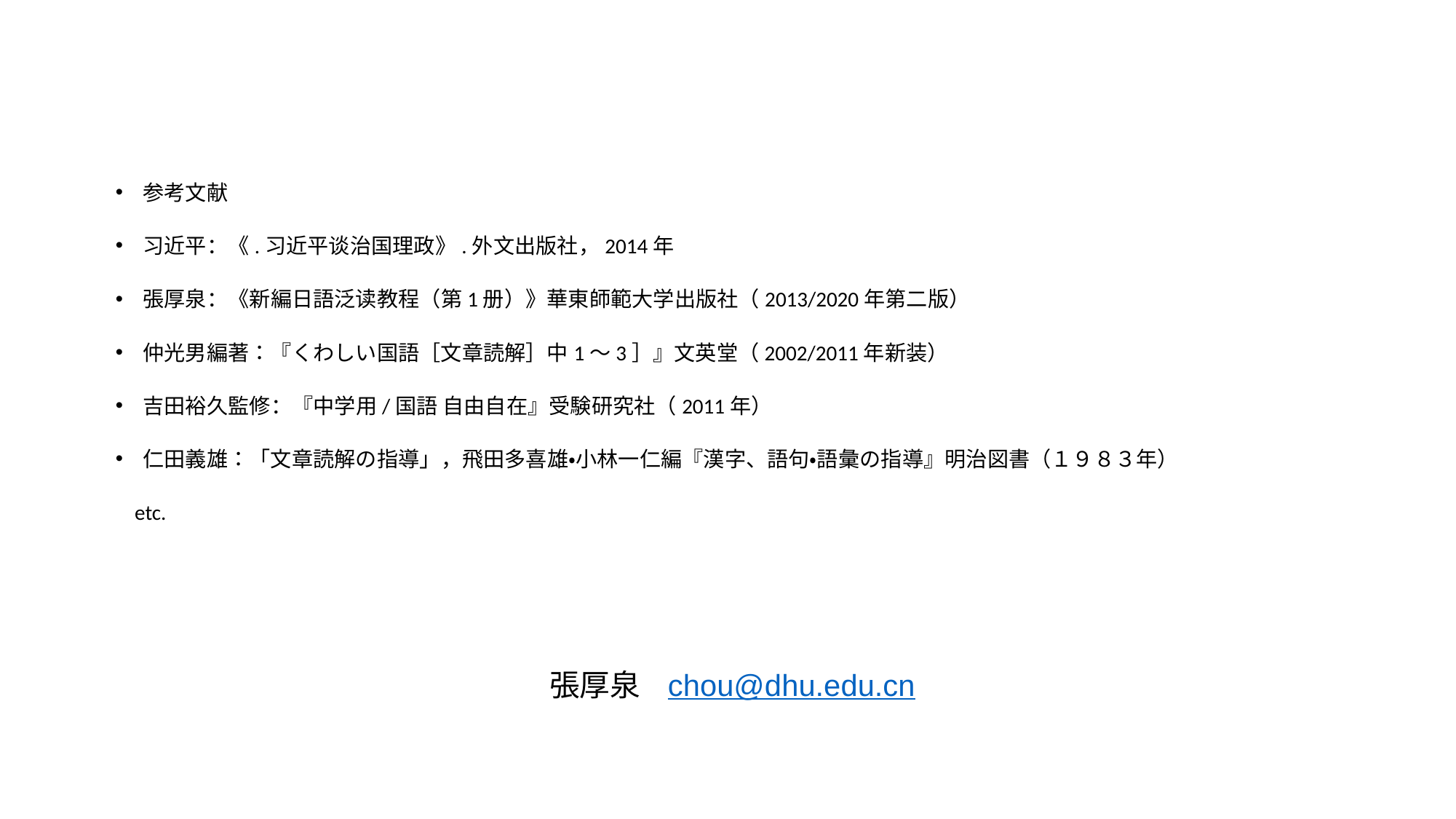

参考文献
习近平：《.习近平谈治国理政》.外文出版社，2014年
張厚泉：《新編日語泛读教程（第1册）》華東師範大学出版社（2013/2020年第二版）
仲光男編著：『くわしい国語［文章読解］中1～3］』文英堂（2002/2011年新装）
吉田裕久監修：『中学用/国語 自由自在』受験研究社（2011年）
仁田義雄：「文章読解の指導」，飛田多喜雄・小林一仁編『漢字、語句・語彙の指導』明治図書（１９８３年）
    etc.

張厚泉   chou@dhu.edu.cn